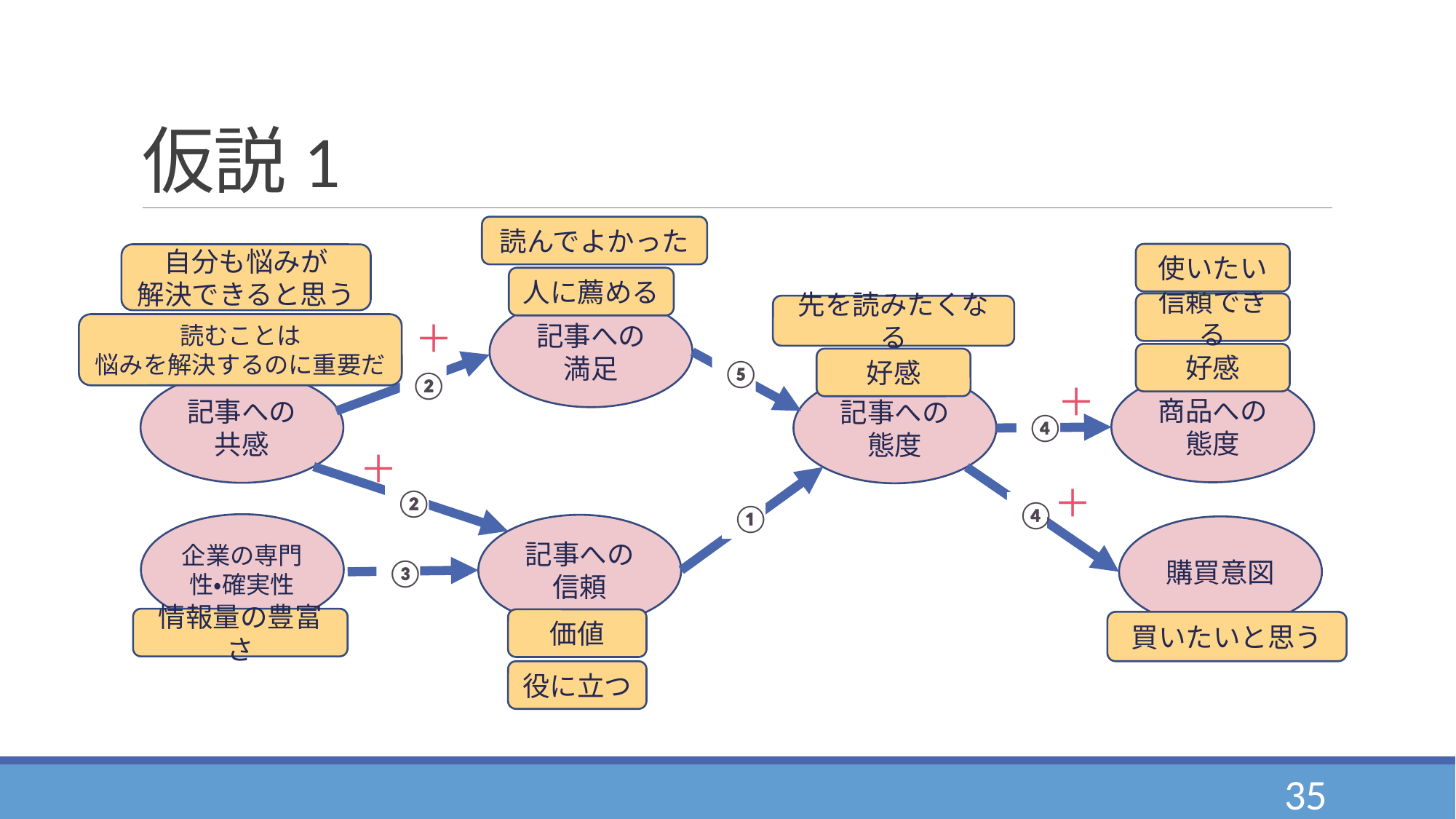

# 仮説1

読むことは
悩みを解決するのに重要だ
情報量の豊富さ
読んでよかった
人に薦める
使いたい
自分も悩みが
解決できると思う

記事への共感
＋
記事への信頼

商品への態度
記事への態度
＋
＋
購買意図
信頼できる
先を読みたくなる
好感
記事への満足
＋
好感
⑤
②
④
②
④
①
企業の専門性・確実性
③
価値
買いたいと思う
役に立つ
35